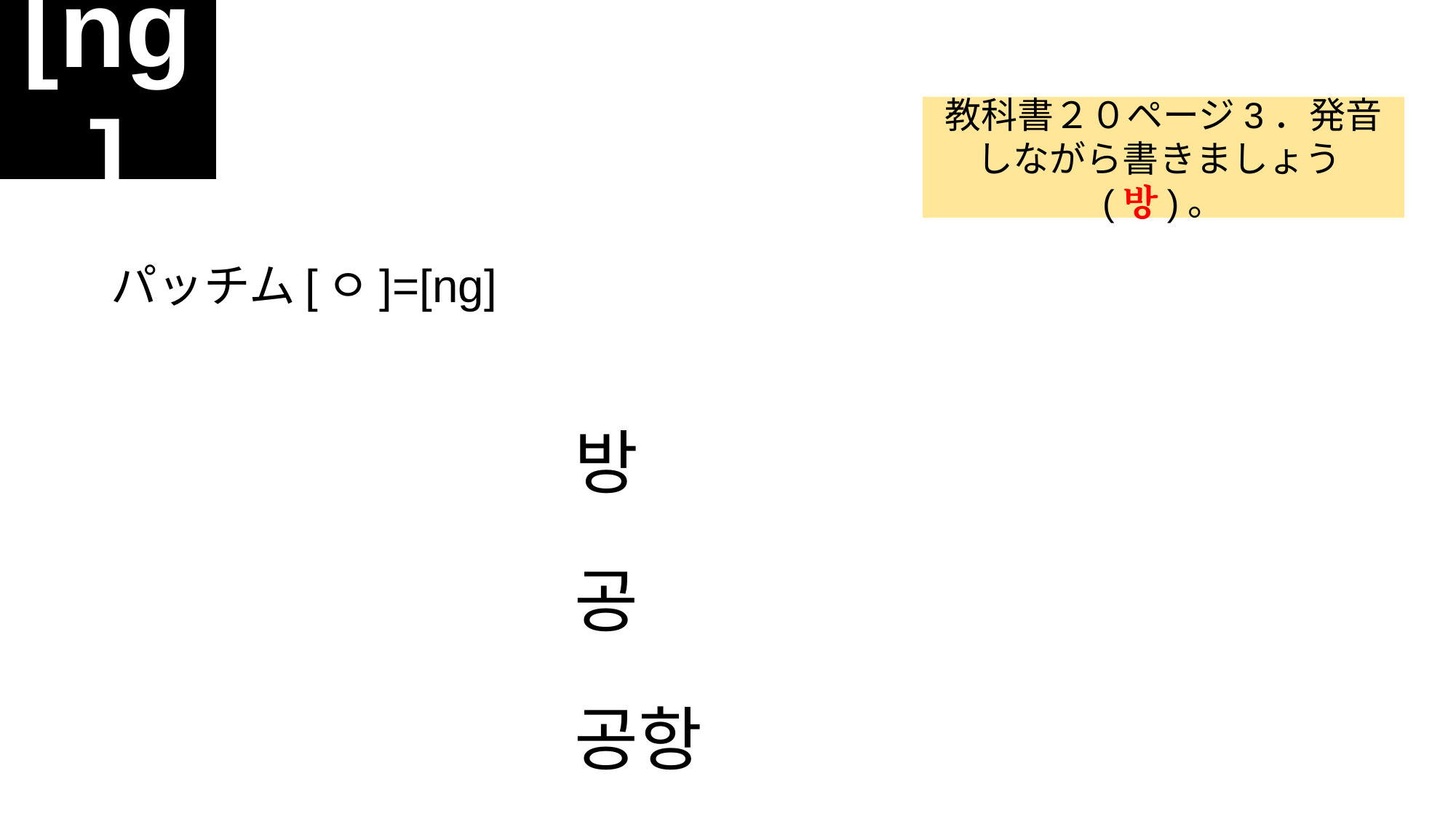

[ng]
#
教科書２０ページ3．発音しながら書きましょう(방)。

パッチム[ㅇ]=[ng]

					방
					공
					공항